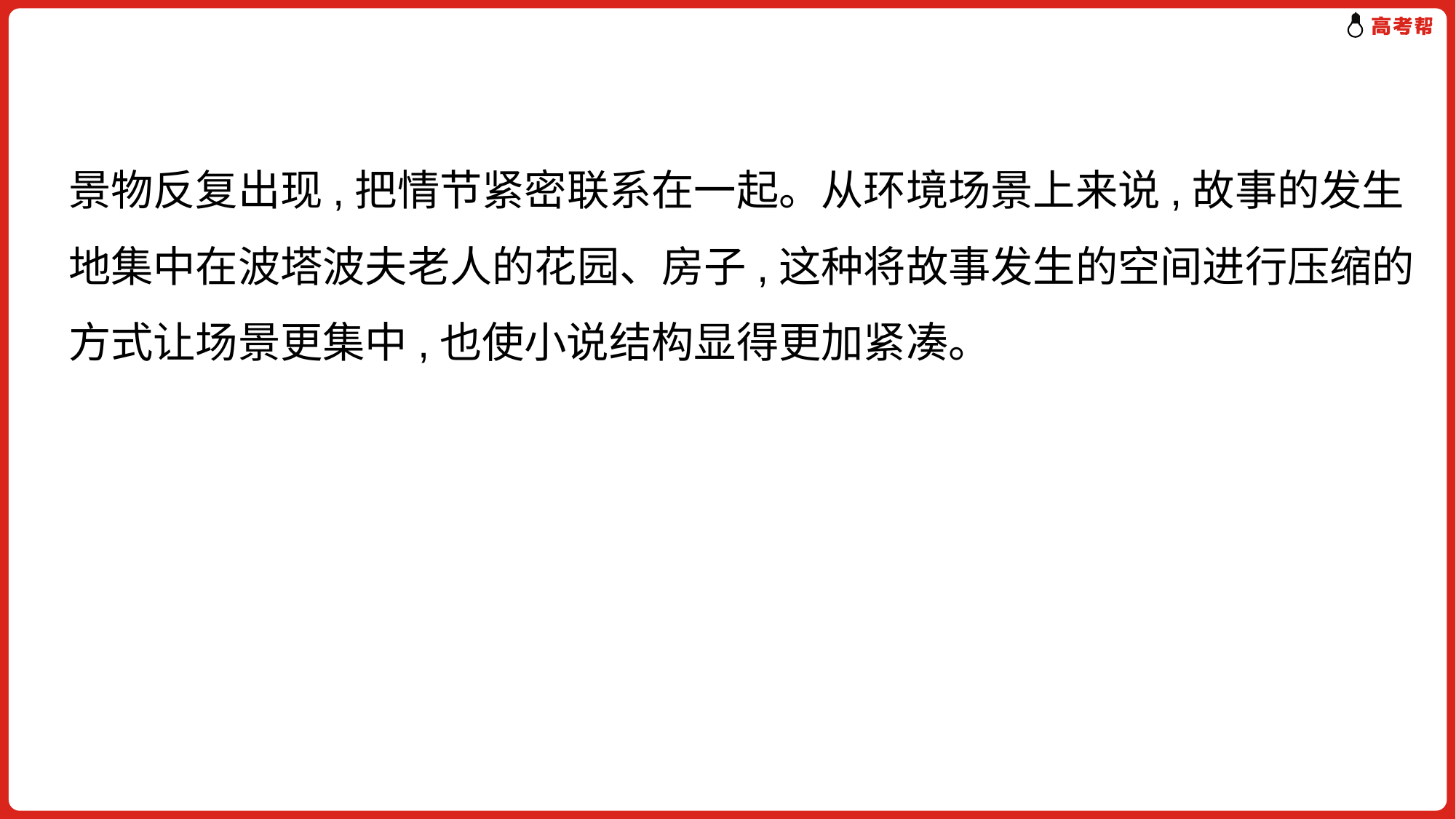

景物反复出现,把情节紧密联系在一起。从环境场景上来说,故事的发生地集中在波塔波夫老人的花园、房子,这种将故事发生的空间进行压缩的方式让场景更集中,也使小说结构显得更加紧凑。